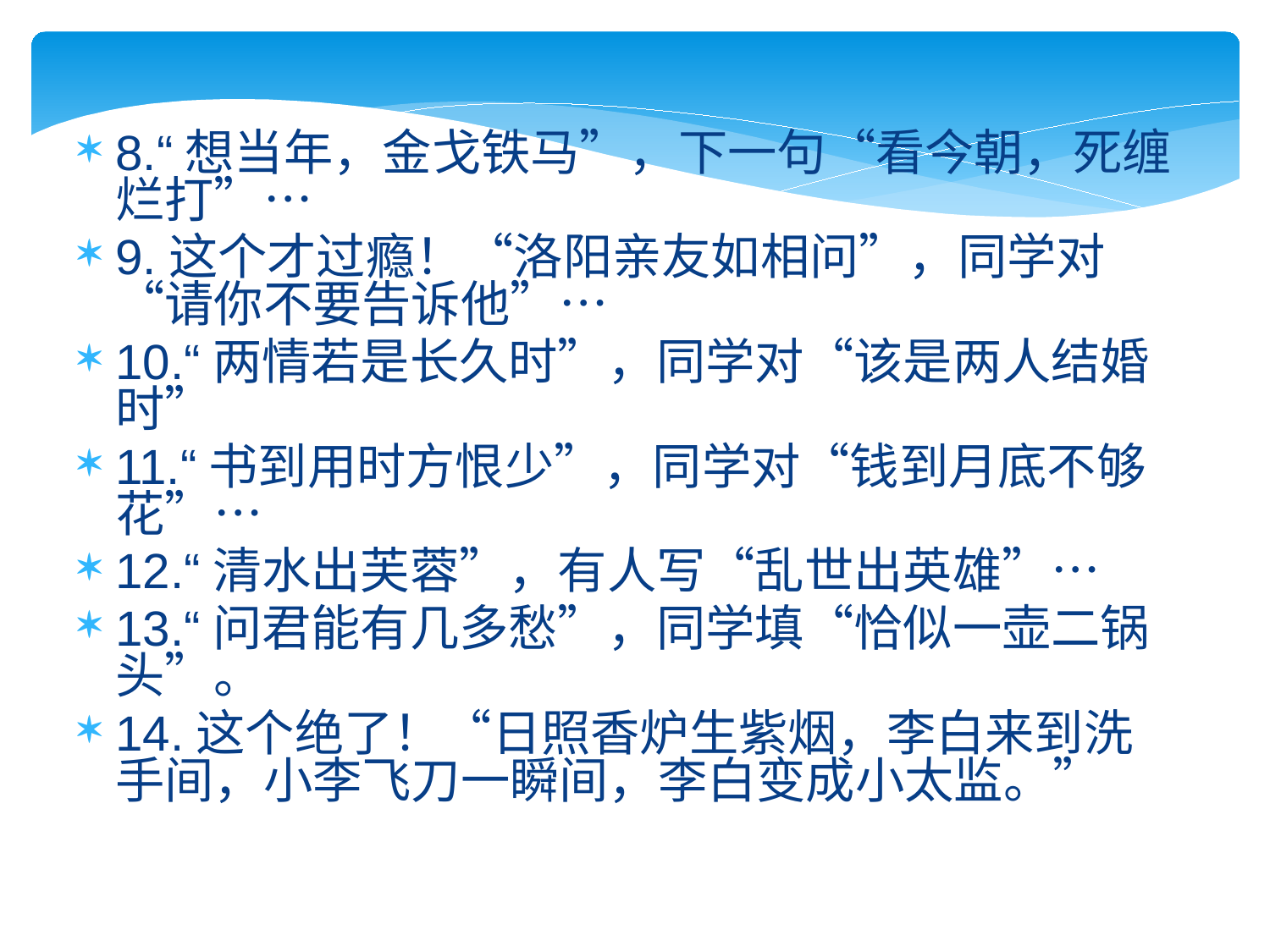

8.“想当年，金戈铁马”，下一句“看今朝，死缠烂打”…
9.这个才过瘾！“洛阳亲友如相问”，同学对“请你不要告诉他”…
10.“两情若是长久时”，同学对“该是两人结婚时”
11.“书到用时方恨少”，同学对“钱到月底不够花”…
12.“清水出芙蓉”，有人写“乱世出英雄”…
13.“问君能有几多愁”，同学填“恰似一壶二锅头”。
14.这个绝了！“日照香炉生紫烟，李白来到洗手间，小李飞刀一瞬间，李白变成小太监。”